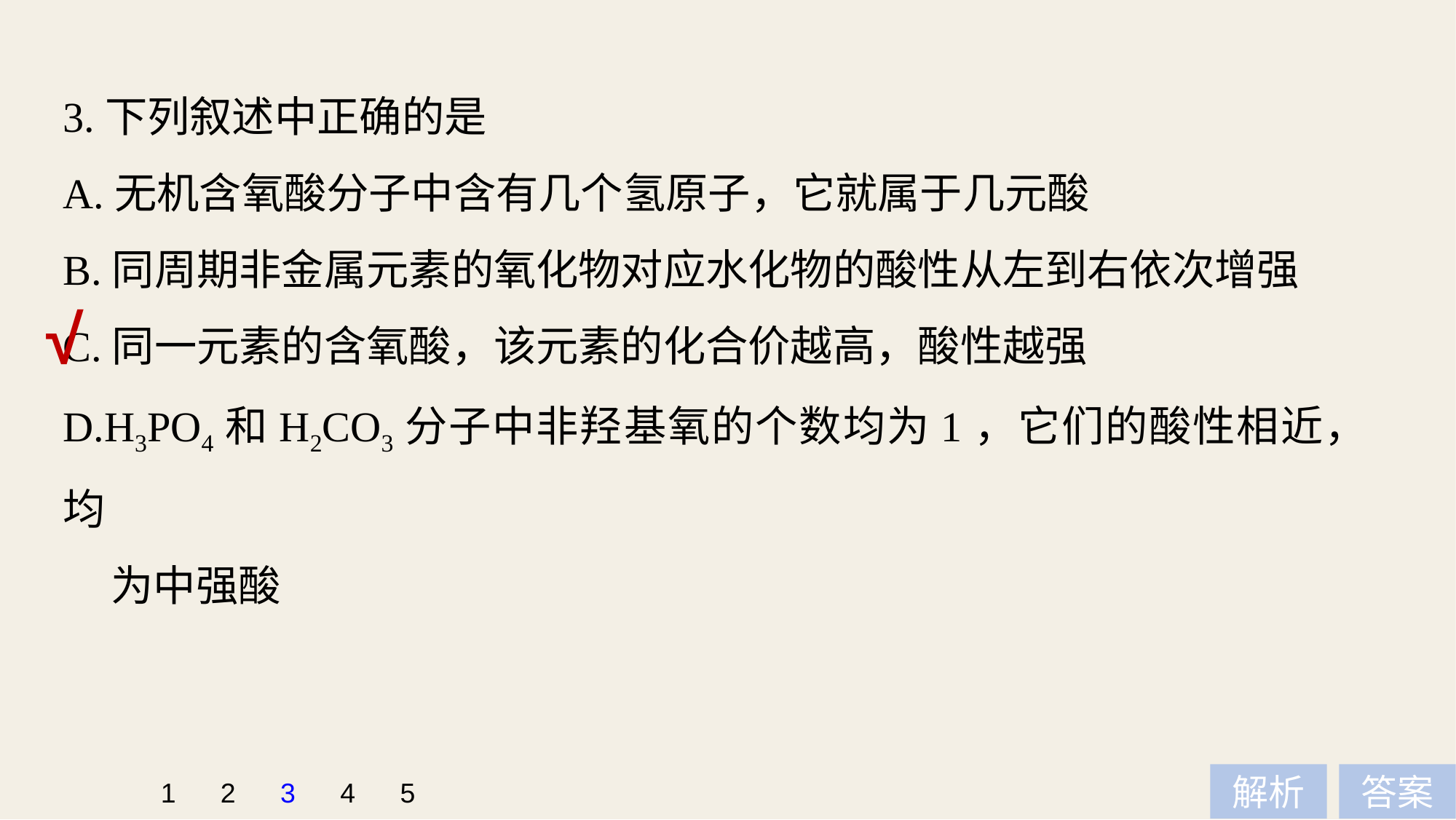

3.下列叙述中正确的是
A.无机含氧酸分子中含有几个氢原子，它就属于几元酸
B.同周期非金属元素的氧化物对应水化物的酸性从左到右依次增强
C.同一元素的含氧酸，该元素的化合价越高，酸性越强
D.H3PO4和H2CO3分子中非羟基氧的个数均为1，它们的酸性相近，均
    为中强酸
√
1
2
3
4
5
解析
答案